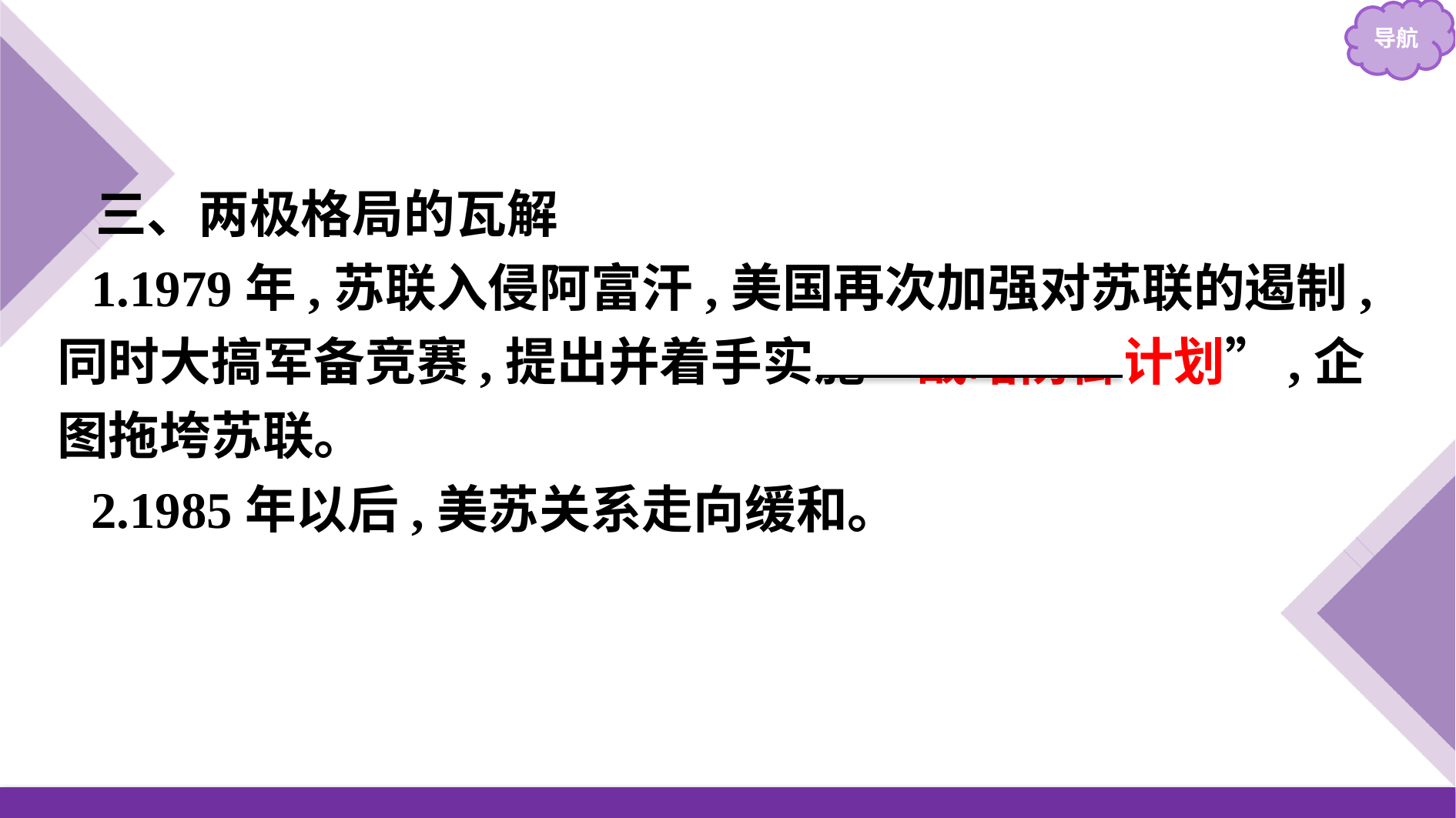

三、两极格局的瓦解
1.1979年,苏联入侵阿富汗,美国再次加强对苏联的遏制,同时大搞军备竞赛,提出并着手实施“战略防御计划”,企图拖垮苏联。
2.1985年以后,美苏关系走向缓和。